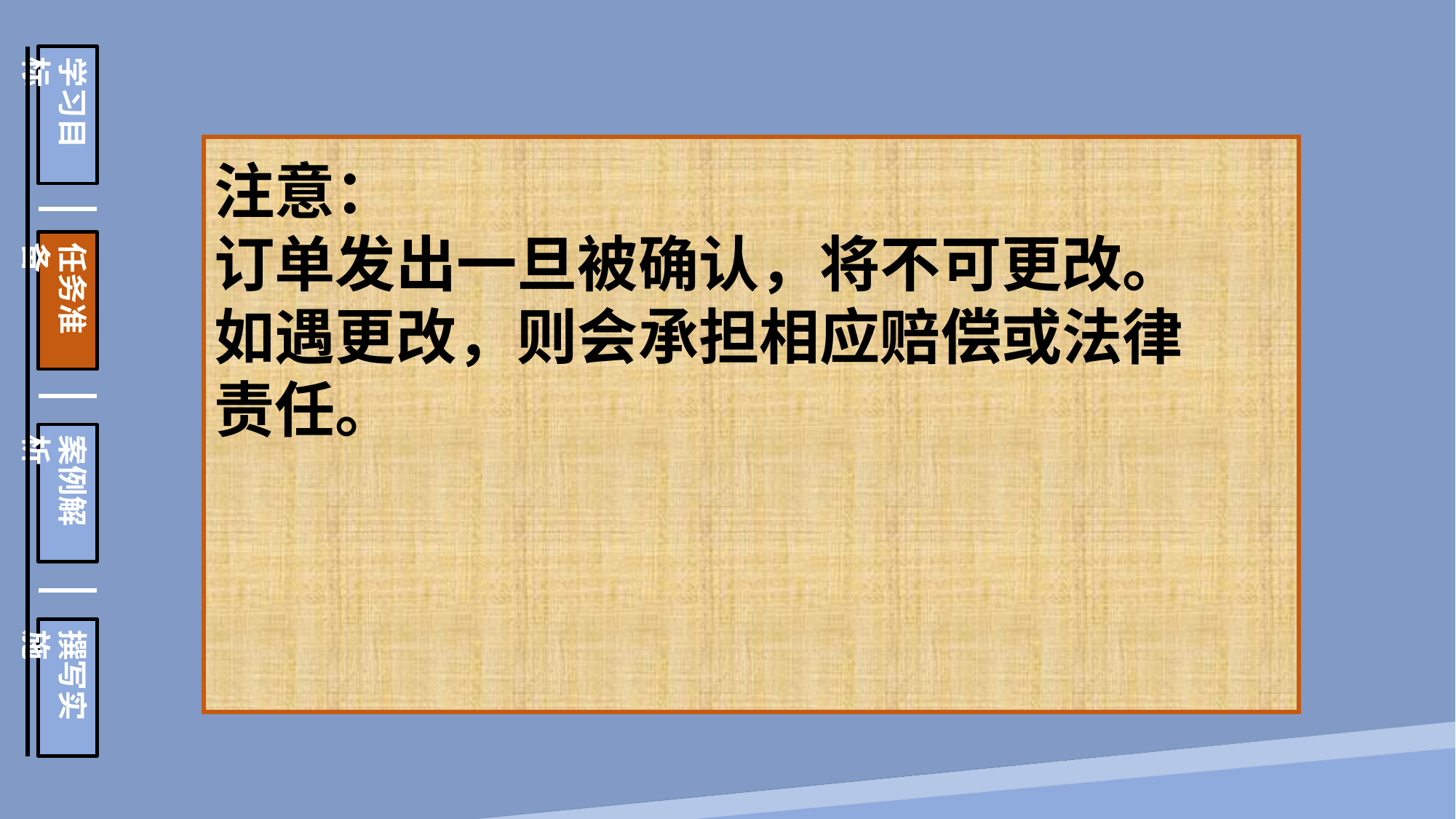

学习目标
任务准备
案例解析
撰写实施

注意：
订单发出一旦被确认，将不可更改。如遇更改，则会承担相应赔偿或法律责任。